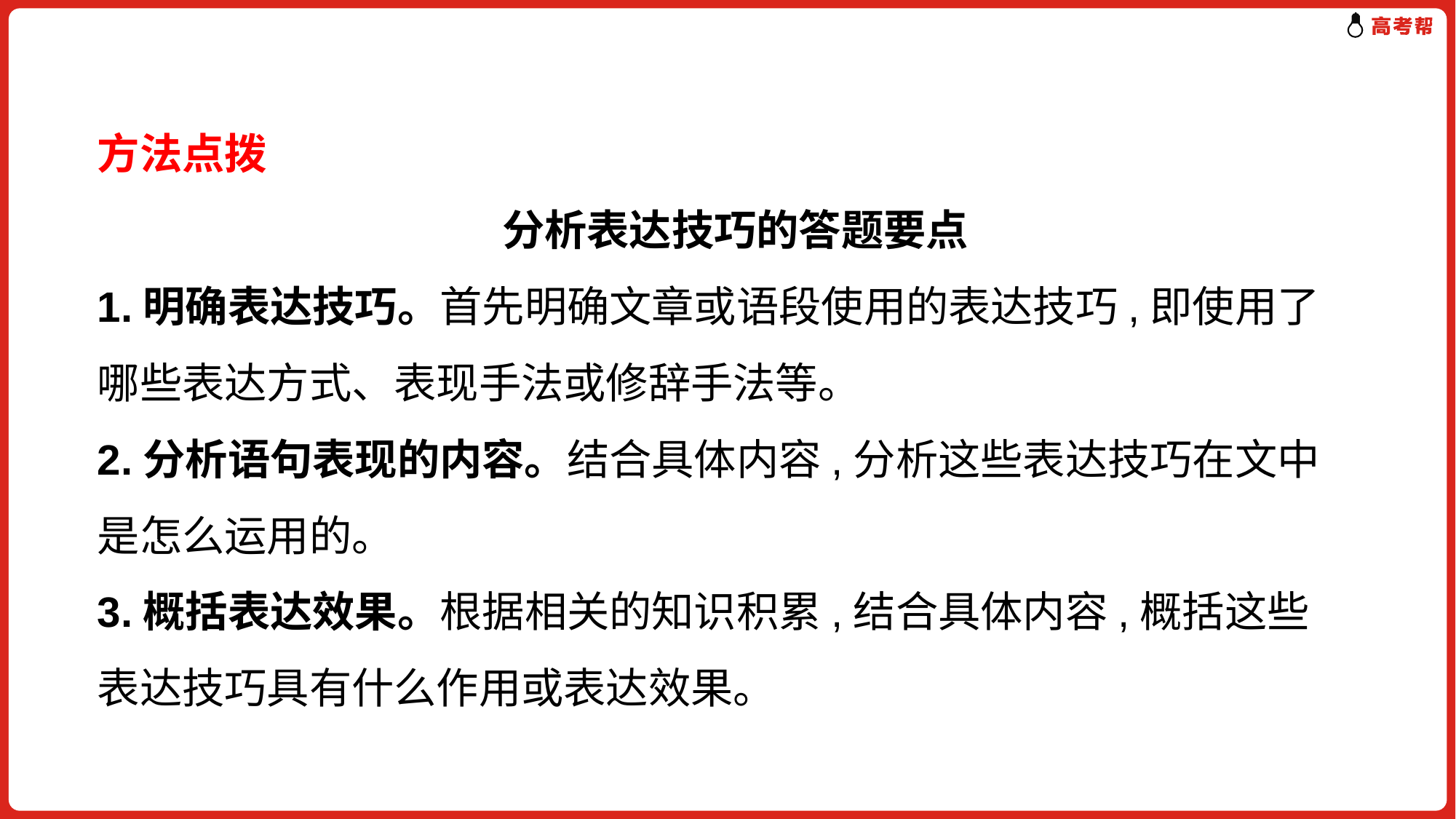

方法点拨
　分析表达技巧的答题要点
1.明确表达技巧。首先明确文章或语段使用的表达技巧,即使用了哪些表达方式、表现手法或修辞手法等。
2.分析语句表现的内容。结合具体内容,分析这些表达技巧在文中是怎么运用的。
3.概括表达效果。根据相关的知识积累,结合具体内容,概括这些表达技巧具有什么作用或表达效果。